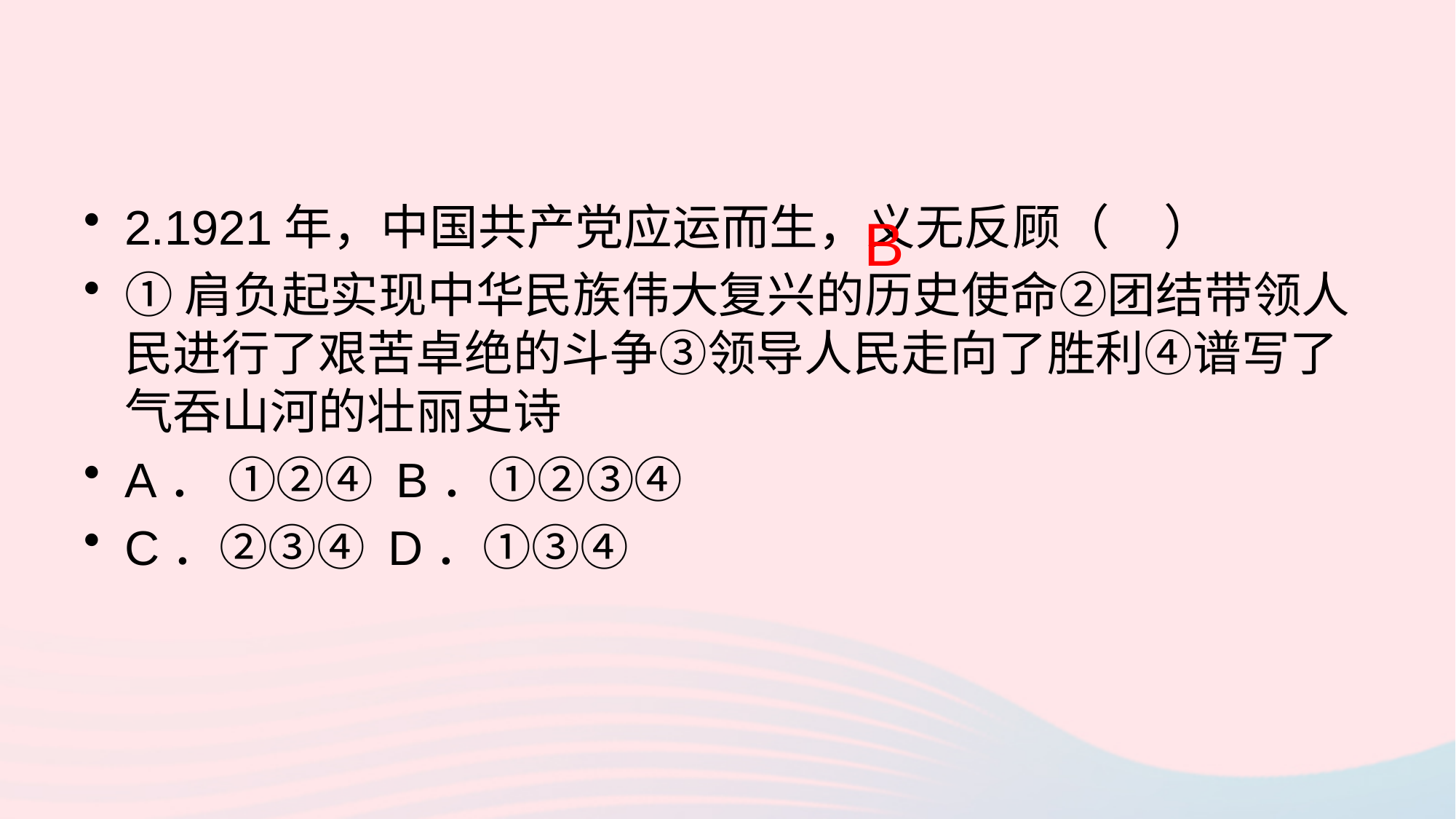

2.1921年，中国共产党应运而生，义无反顾（     ）
①肩负起实现中华民族伟大复兴的历史使命②团结带领人民进行了艰苦卓绝的斗争③领导人民走向了胜利④谱写了气吞山河的壮丽史诗
A． ①②④ B．①②③④
C．②③④ D．①③④
B